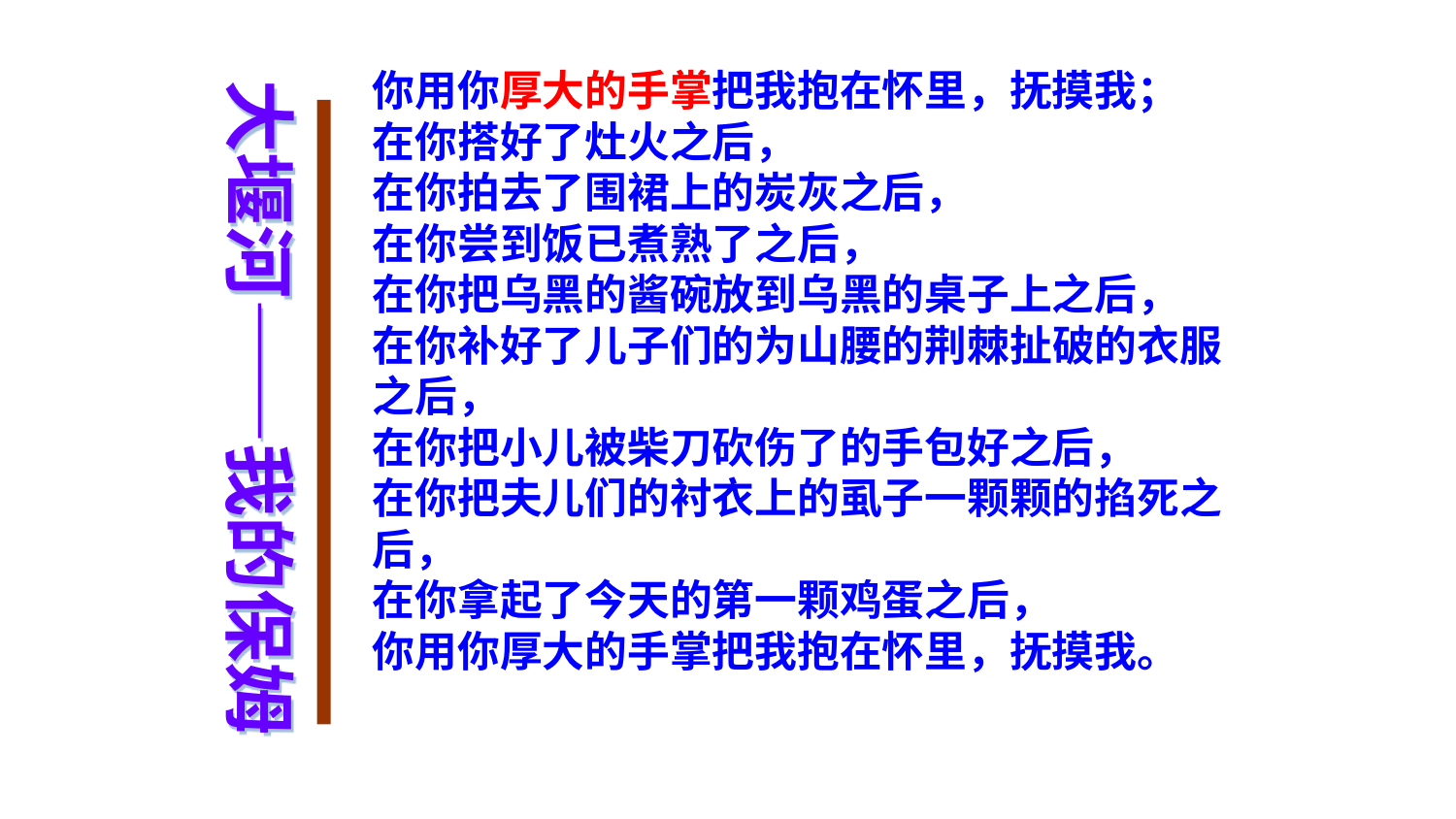

你用你厚大的手掌把我抱在怀里，抚摸我；
在你搭好了灶火之后，
在你拍去了围裙上的炭灰之后，
在你尝到饭已煮熟了之后，
在你把乌黑的酱碗放到乌黑的桌子上之后，
在你补好了儿子们的为山腰的荆棘扯破的衣服之后，
在你把小儿被柴刀砍伤了的手包好之后，
在你把夫儿们的衬衣上的虱子一颗颗的掐死之后，
在你拿起了今天的第一颗鸡蛋之后，
你用你厚大的手掌把我抱在怀里，抚摸我。

大堰河——我的保姆